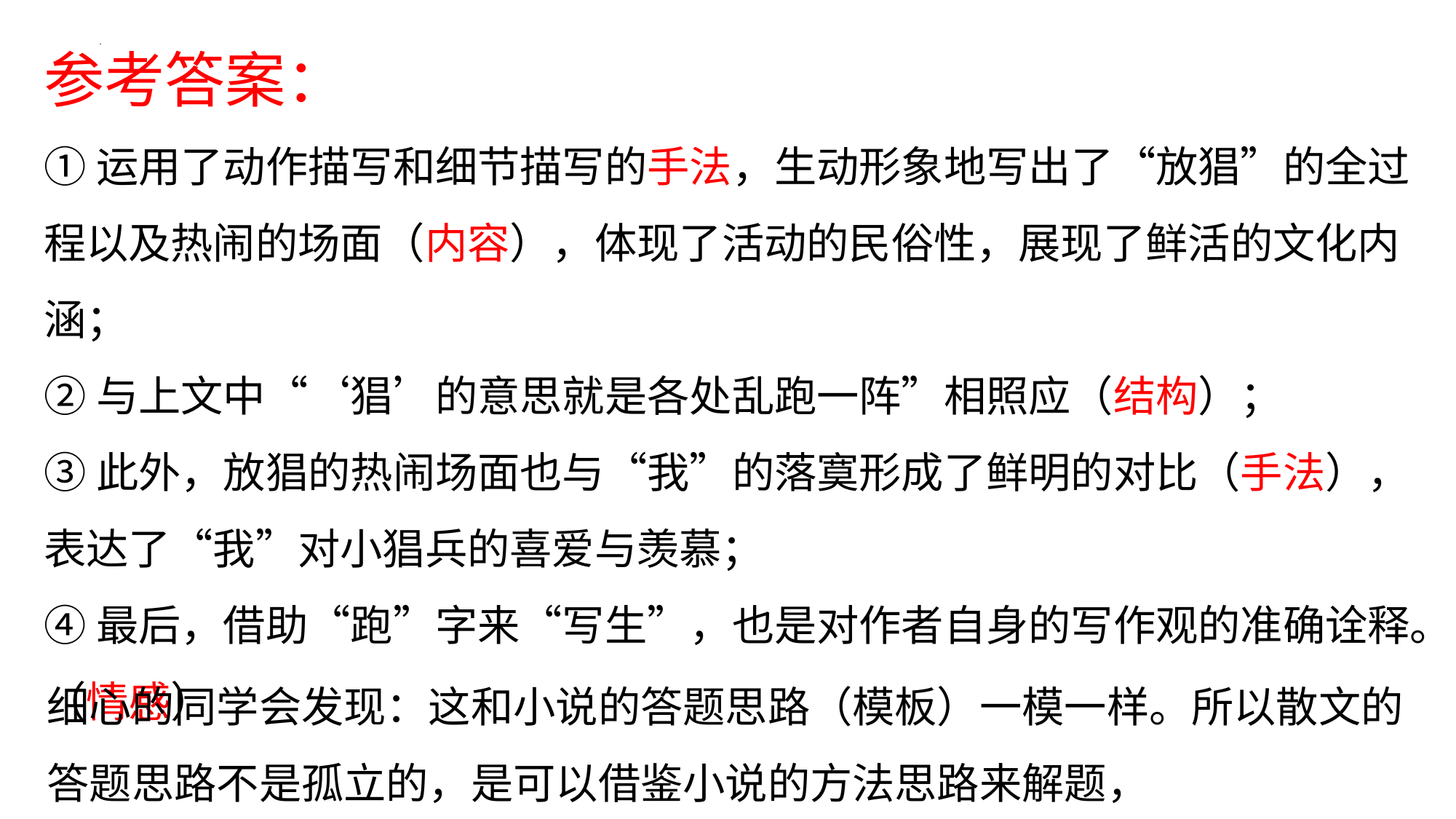

参考答案：
①运用了动作描写和细节描写的手法，生动形象地写出了“放猖”的全过程以及热闹的场面（内容），体现了活动的民俗性，展现了鲜活的文化内涵；
②与上文中“‘猖’的意思就是各处乱跑一阵”相照应（结构）；
③此外，放猖的热闹场面也与“我”的落寞形成了鲜明的对比（手法），表达了“我”对小猖兵的喜爱与羡慕；
④最后，借助“跑”字来“写生”，也是对作者自身的写作观的准确诠释。（情感）
细心的同学会发现：这和小说的答题思路（模板）一模一样。所以散文的答题思路不是孤立的，是可以借鉴小说的方法思路来解题，